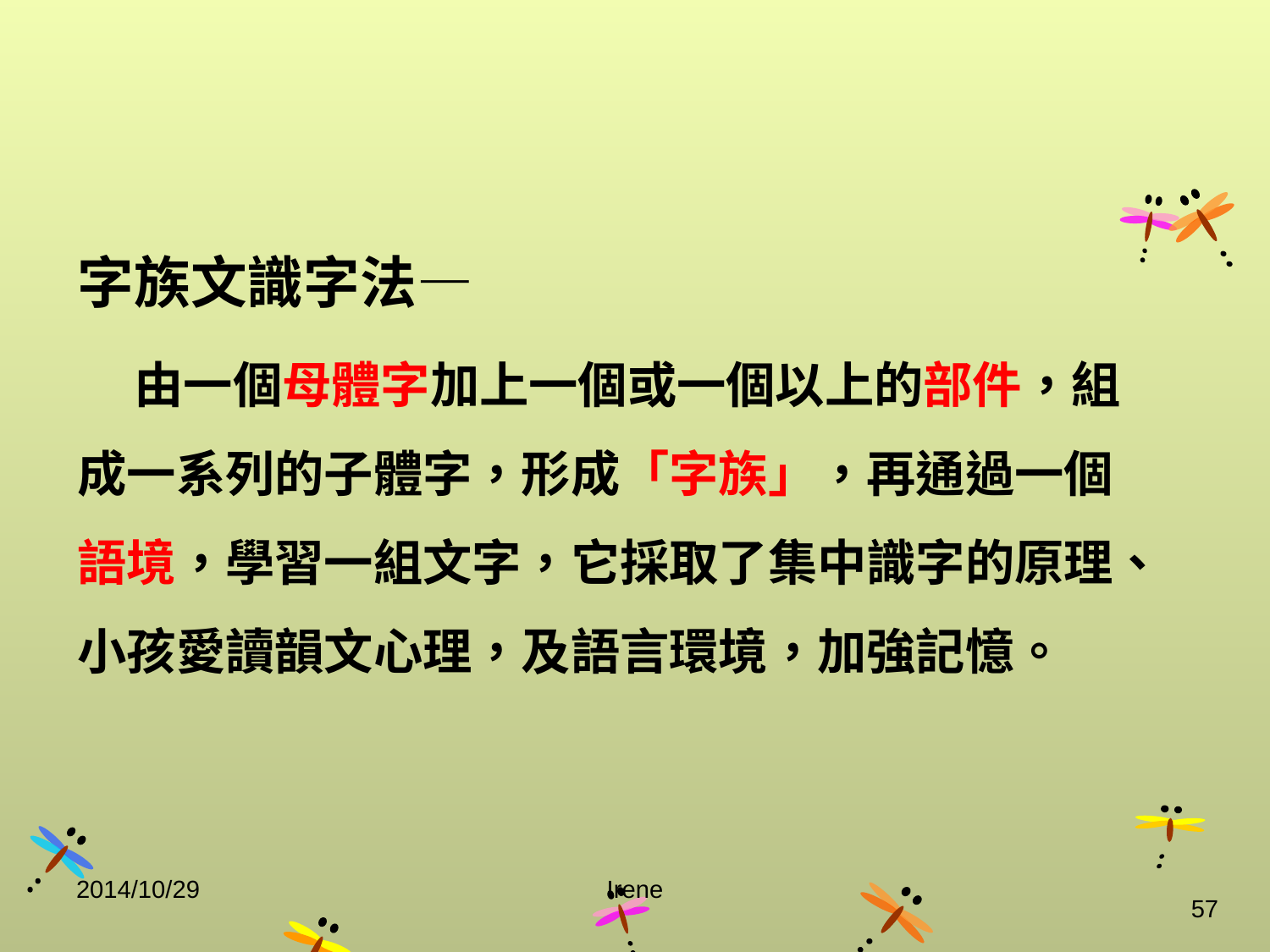

字族文識字法—
    由一個母體字加上一個或一個以上的部件，組成一系列的子體字，形成「字族」，再通過一個語境，學習一組文字，它採取了集中識字的原理、小孩愛讀韻文心理，及語言環境，加強記憶。
2014/10/29
Irene